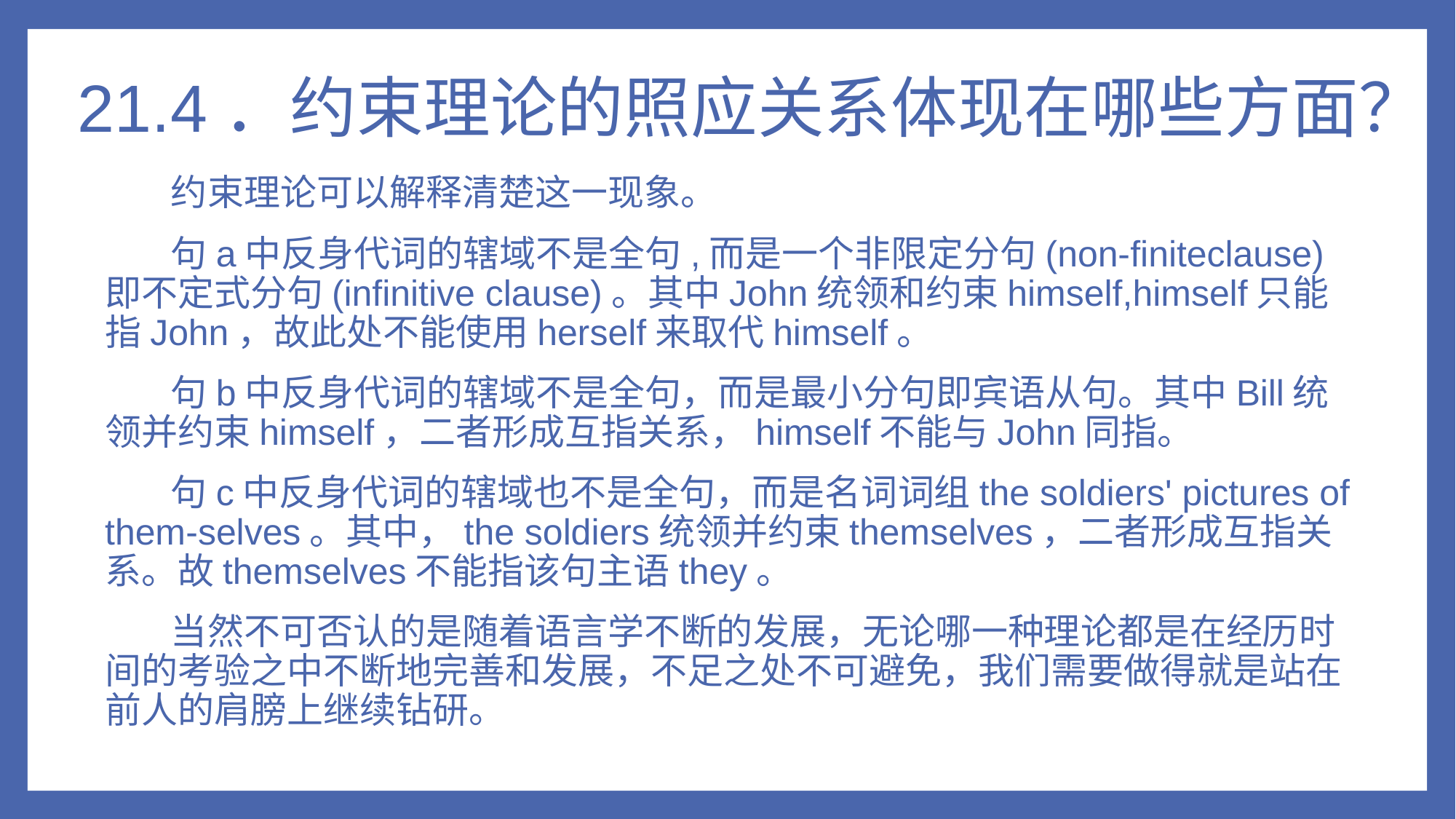

# 21.4．约束理论的照应关系体现在哪些方面？
       约束理论可以解释清楚这一现象。
       句a中反身代词的辖域不是全句,而是一个非限定分句(non-finiteclause)即不定式分句(infinitive clause)。其中John统领和约束himself,himself只能指John，故此处不能使用herself来取代himself。
       句b中反身代词的辖域不是全句，而是最小分句即宾语从句。其中Bill统领并约束himself，二者形成互指关系，himself不能与John同指。
       句c中反身代词的辖域也不是全句，而是名词词组the soldiers' pictures of them-selves。其中，the soldiers统领并约束themselves，二者形成互指关系。故themselves不能指该句主语they。
       当然不可否认的是随着语言学不断的发展，无论哪一种理论都是在经历时间的考验之中不断地完善和发展，不足之处不可避免，我们需要做得就是站在前人的肩膀上继续钻研。